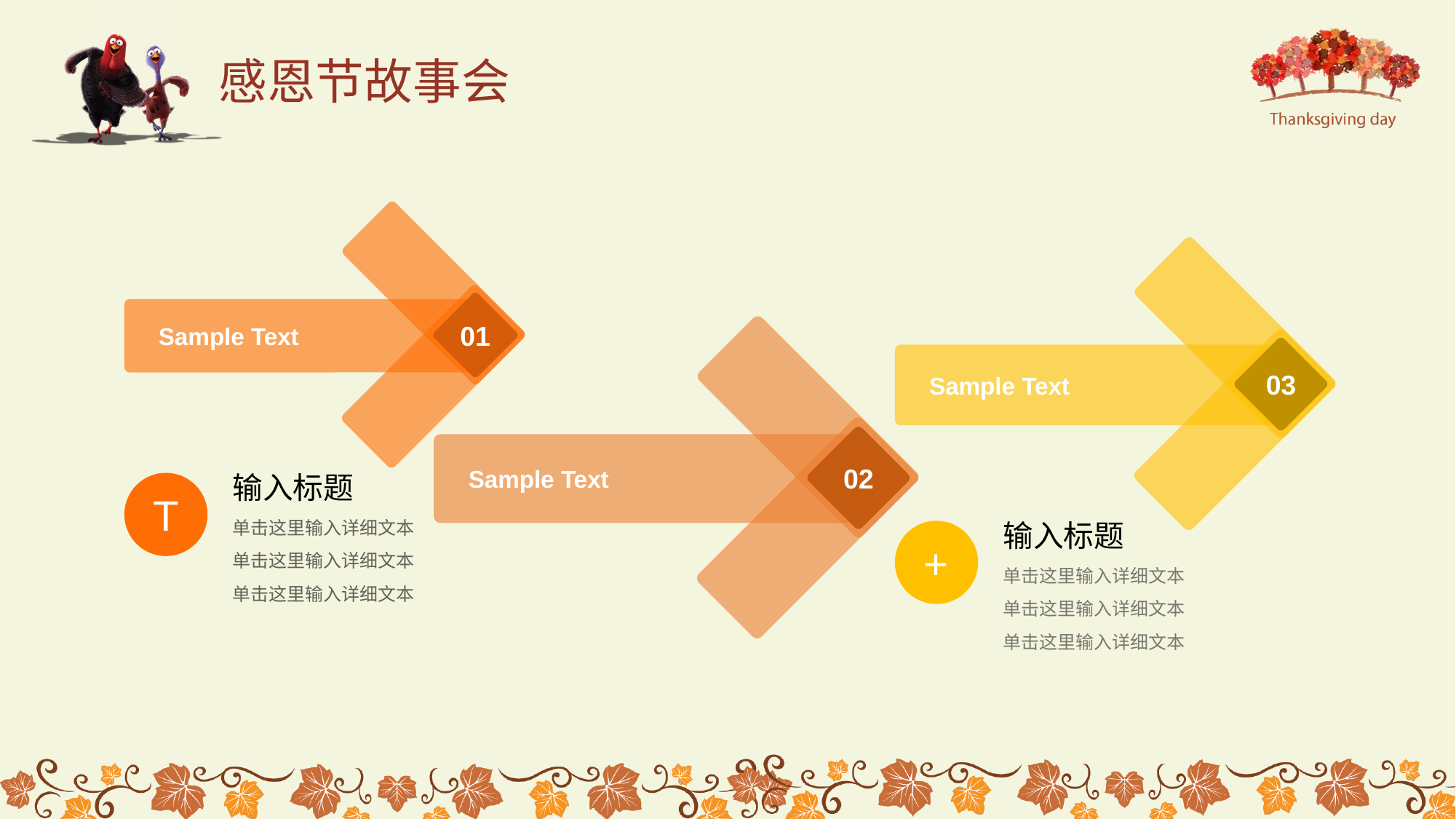

感恩节故事会

01
Sample Text

03
Sample Text

02
Sample Text

T
输入标题
单击这里输入详细文本
单击这里输入详细文本
单击这里输入详细文本

+
输入标题
单击这里输入详细文本
单击这里输入详细文本
单击这里输入详细文本